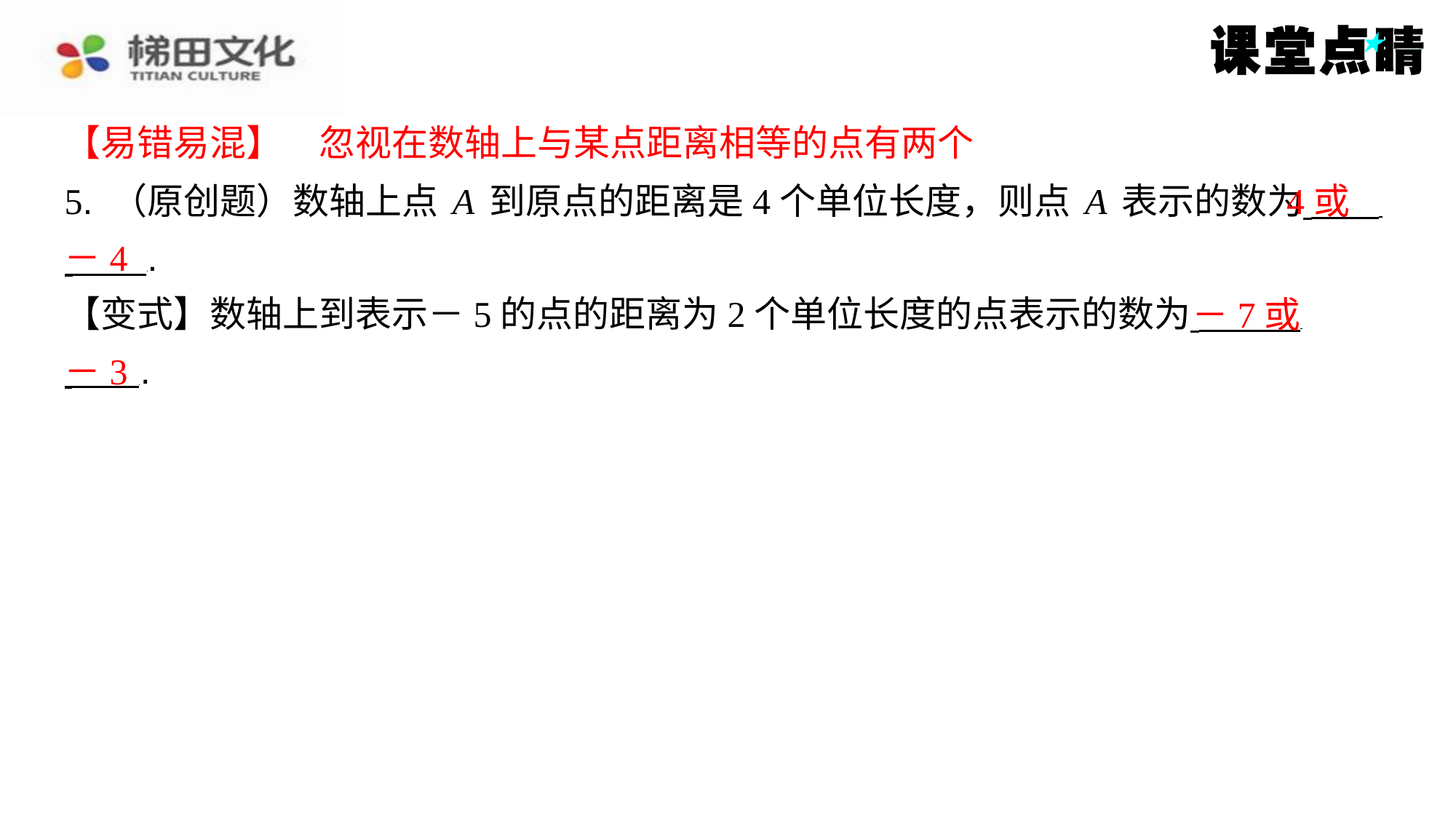

【易错易混】　忽视在数轴上与某点距离相等的点有两个
【易错易混】　忽视在数轴上与某点距离相等的点有两个
4或
5. （原创题）数轴上点A到原点的距离是4个单位长度，则点A表示的数为            ⁠
             ⁠.
【变式】数轴上到表示－5的点的距离为2个单位长度的点表示的数为                 ⁠
            ⁠.
－4
－7或
－3